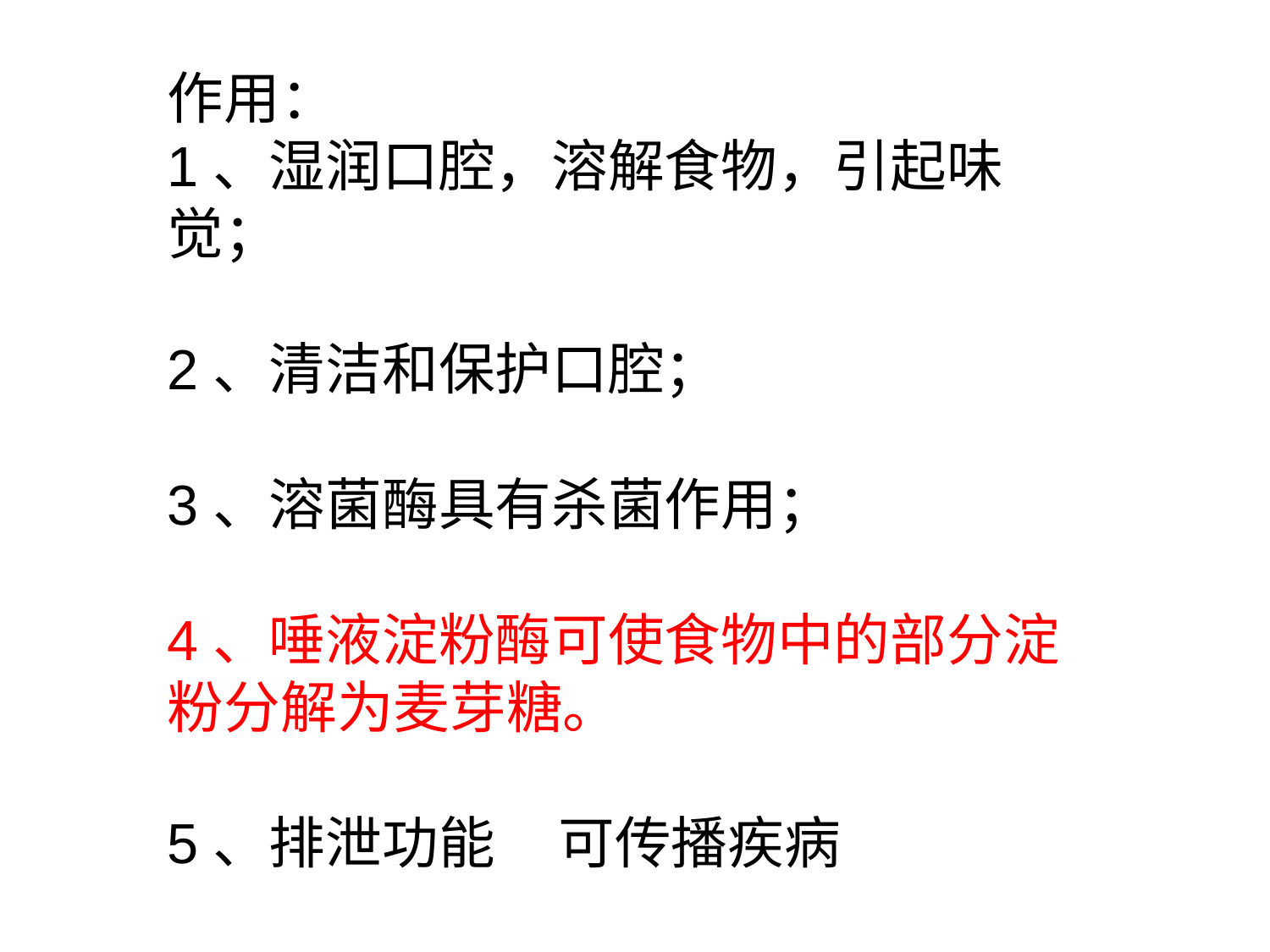

作用：
1、湿润口腔，溶解食物，引起味觉；

2、清洁和保护口腔；

3、溶菌酶具有杀菌作用；

4、唾液淀粉酶可使食物中的部分淀粉分解为麦芽糖。

5、排泄功能     可传播疾病